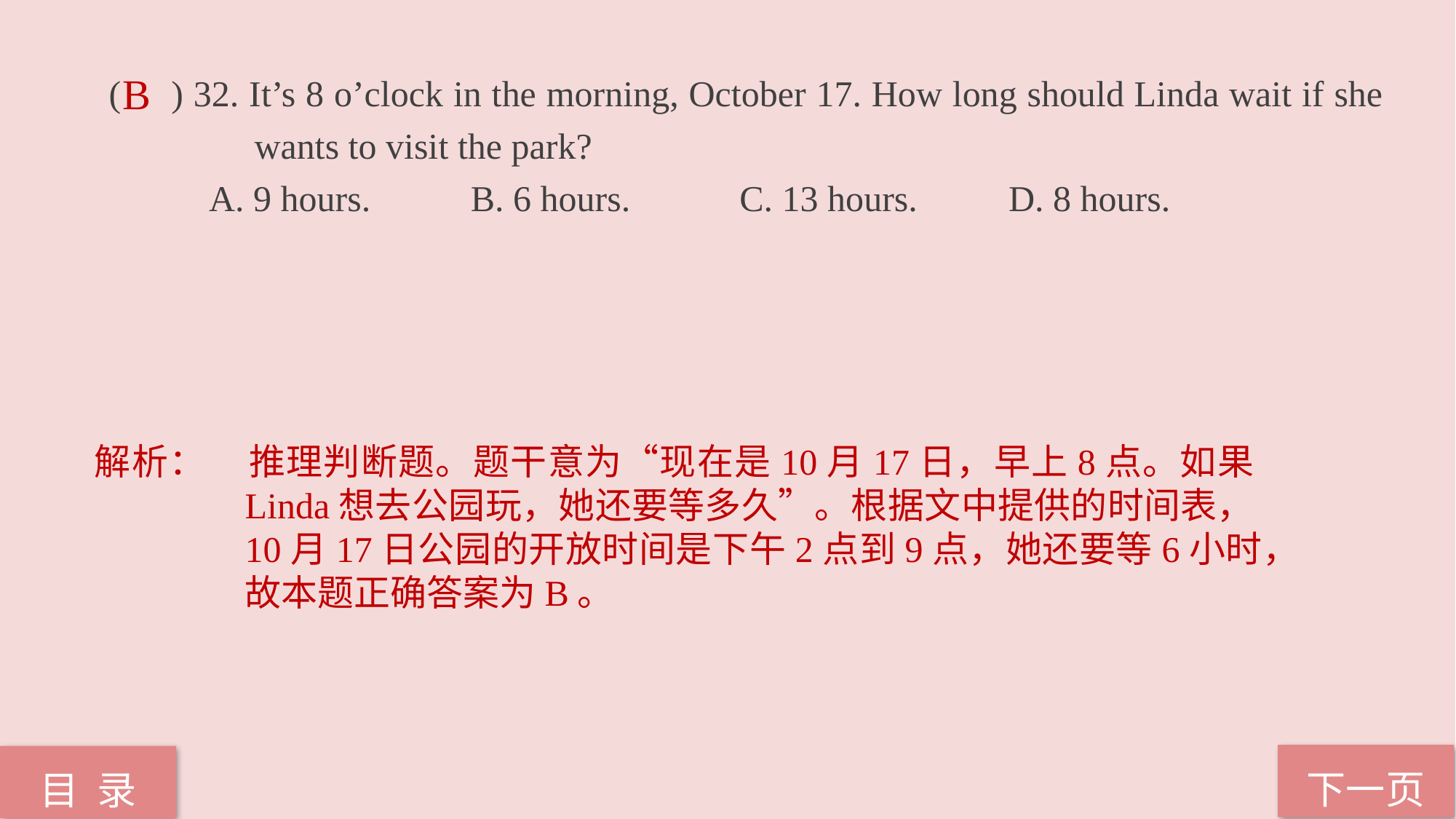

(     ) 32. It’s 8 o’clock in the morning, October 17. How long should Linda wait if she 	    wants to visit the park?
           A. 9 hours.           B. 6 hours.            C. 13 hours.          D. 8 hours.
B
解析：	推理判断题。题干意为“现在是10月17日，早上8点。如果Linda想去公园玩，她还要等多久”。根据文中提供的时间表，10月17日公园的开放时间是下午2点到9点，她还要等6小时，故本题正确答案为B。